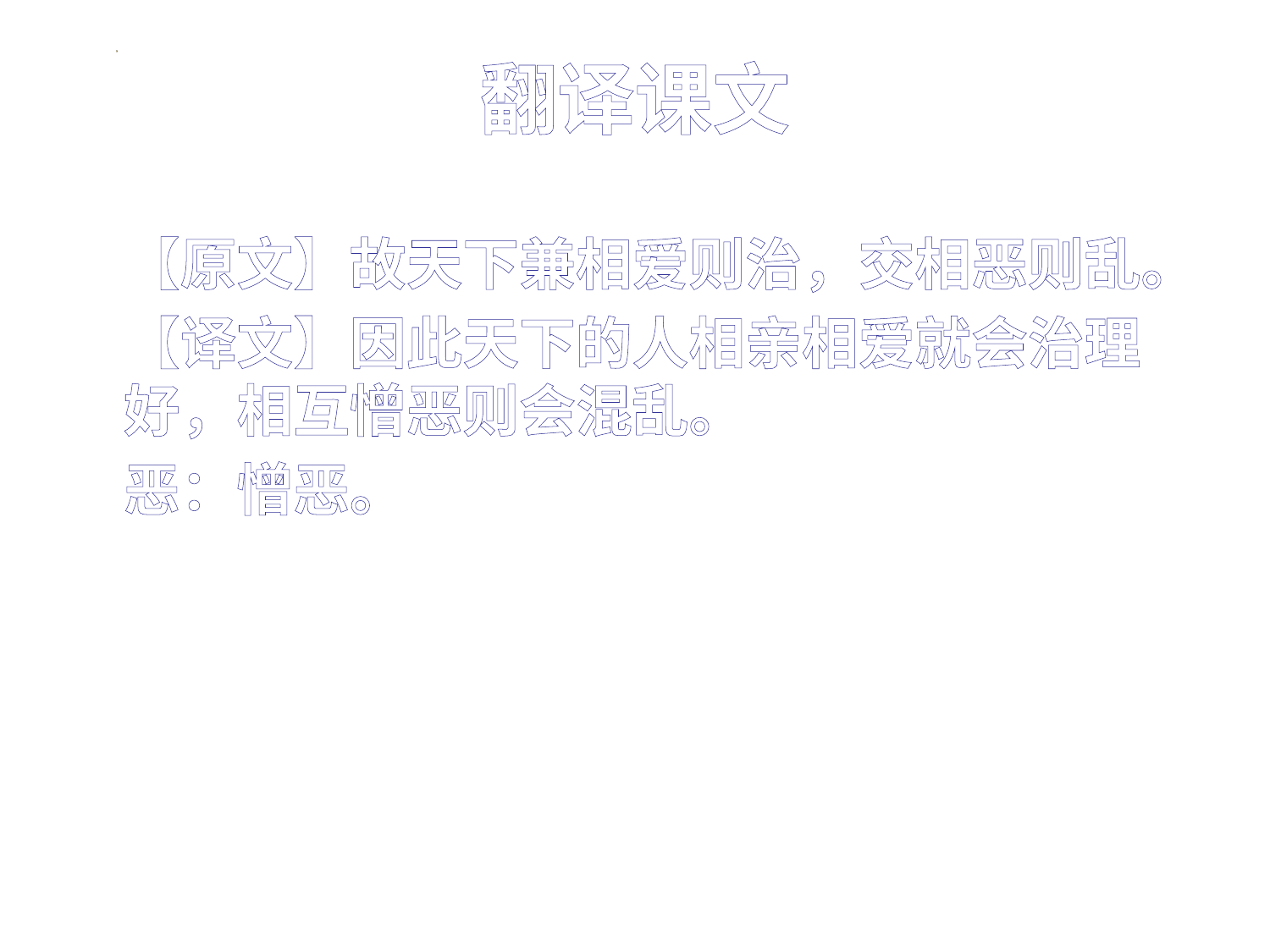

# 翻译课文
【原文】故天下兼相爱则治，交相恶则乱。
【译文】因此天下的人相亲相爱就会治理好，相互憎恶则会混乱。
恶：憎恶。